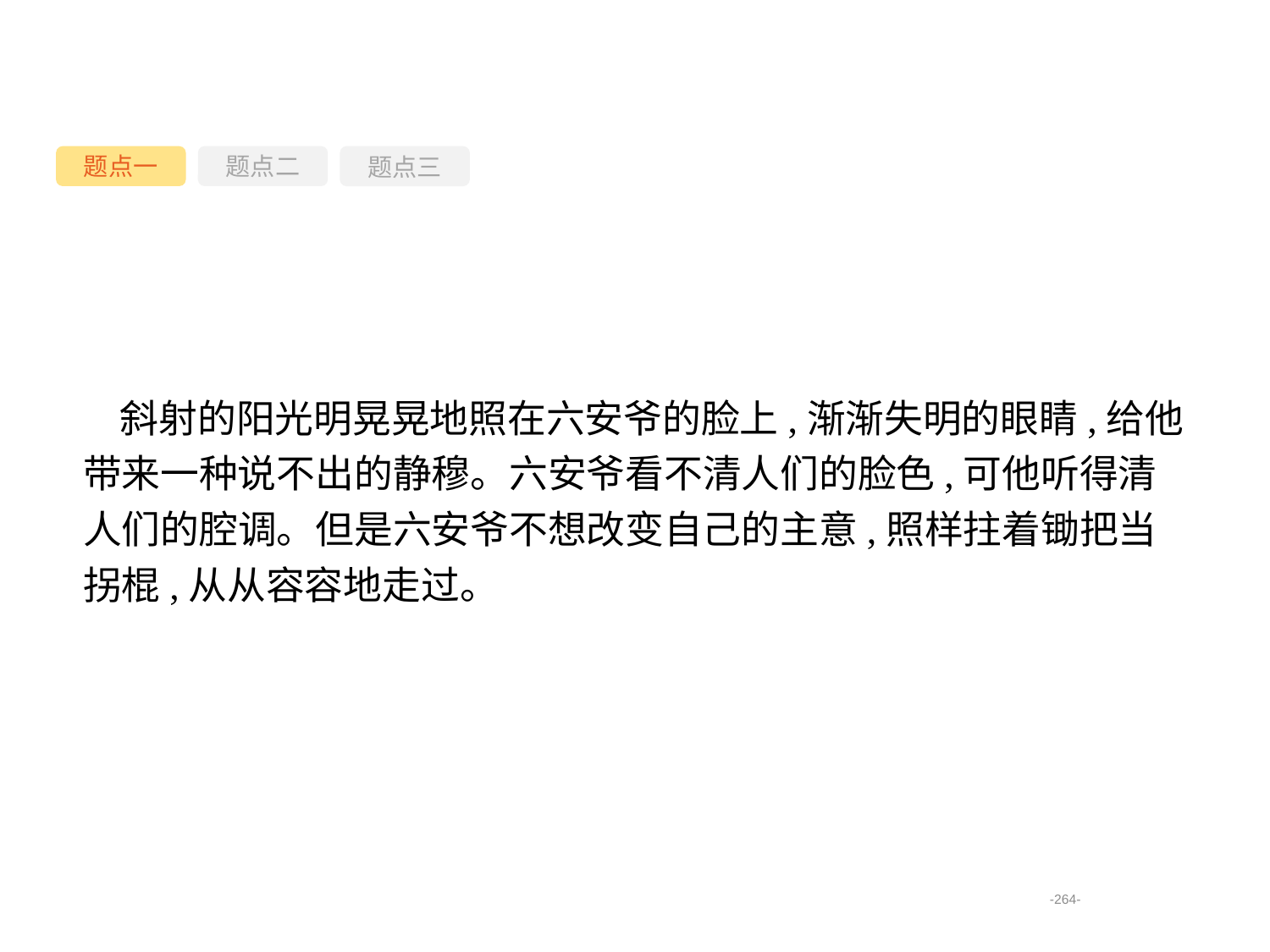

题点一
题点三
题点二
斜射的阳光明晃晃地照在六安爷的脸上,渐渐失明的眼睛,给他带来一种说不出的静穆。六安爷看不清人们的脸色,可他听得清人们的腔调。但是六安爷不想改变自己的主意,照样拄着锄把当拐棍,从从容容地走过。
-264-